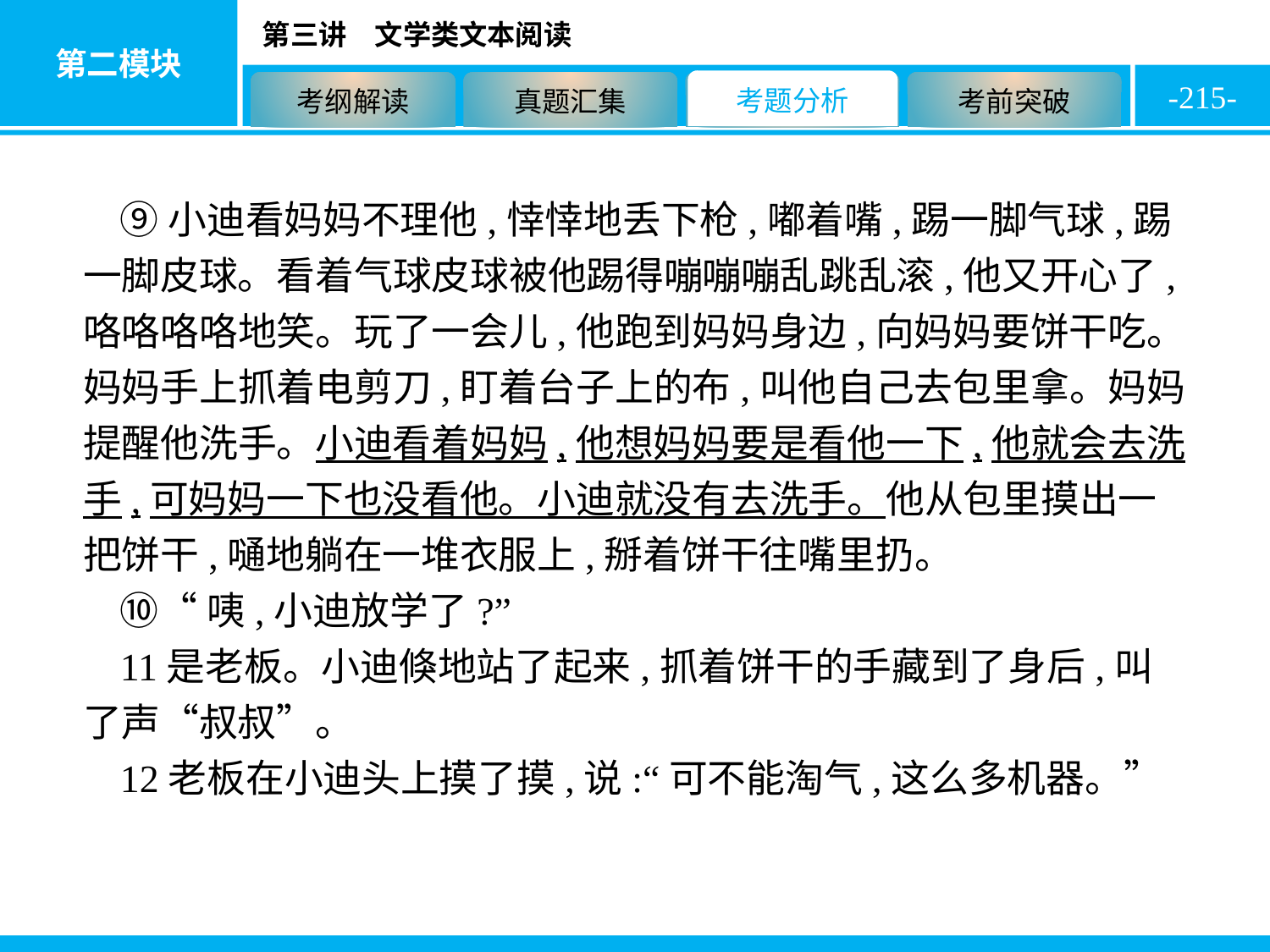

-215-
⑨小迪看妈妈不理他,悻悻地丢下枪,嘟着嘴,踢一脚气球,踢一脚皮球。看着气球皮球被他踢得嘣嘣嘣乱跳乱滚,他又开心了,咯咯咯咯地笑。玩了一会儿,他跑到妈妈身边,向妈妈要饼干吃。妈妈手上抓着电剪刀,盯着台子上的布,叫他自己去包里拿。妈妈提醒他洗手。小迪看着妈妈,他想妈妈要是看他一下,他就会去洗手,可妈妈一下也没看他。小迪就没有去洗手。他从包里摸出一把饼干,嗵地躺在一堆衣服上,掰着饼干往嘴里扔。
⑩“咦,小迪放学了?”
11是老板。小迪倏地站了起来,抓着饼干的手藏到了身后,叫了声“叔叔”。
12老板在小迪头上摸了摸,说:“可不能淘气,这么多机器。”